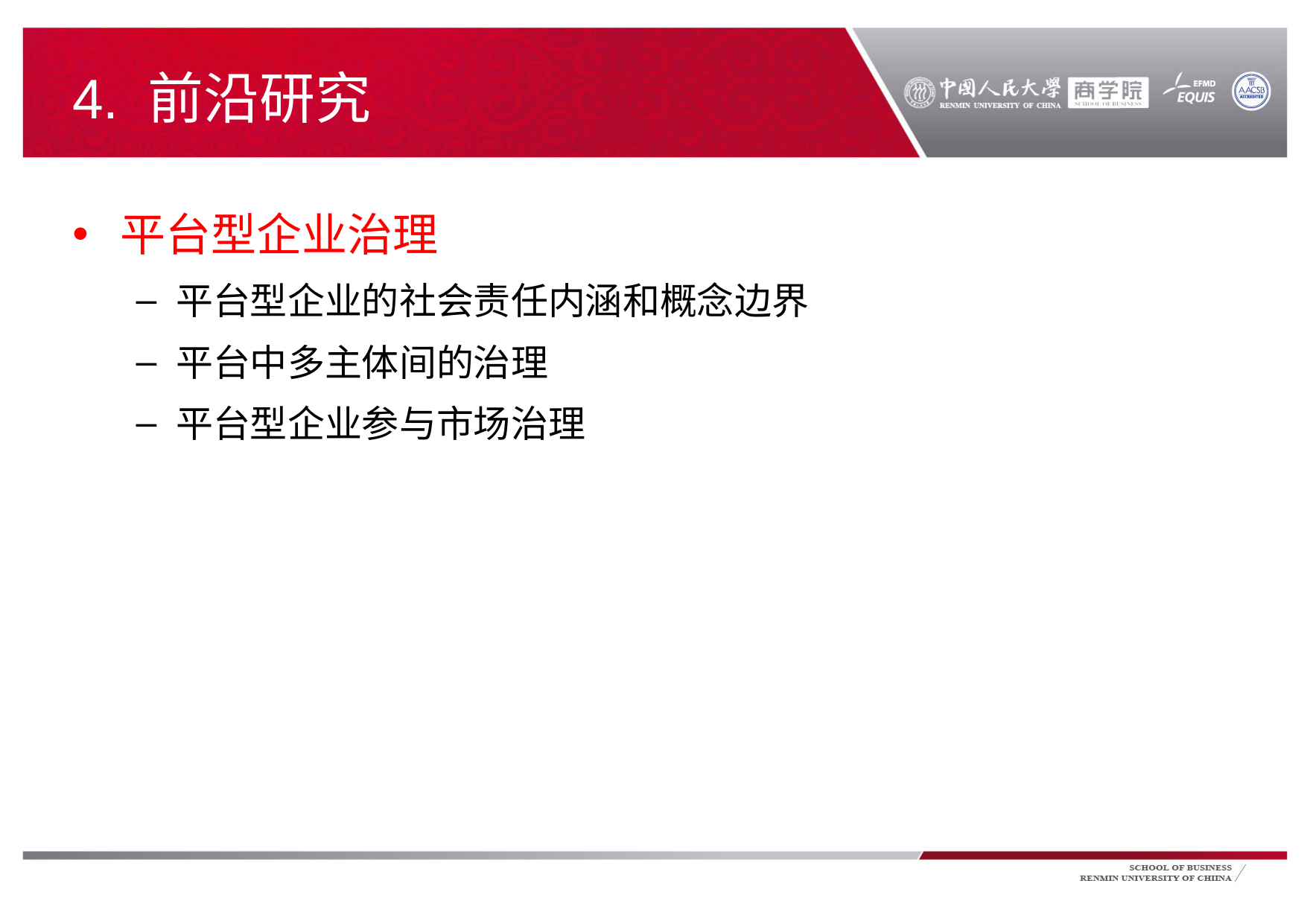

# 4. 前沿研究
平台型企业治理
平台型企业的社会责任内涵和概念边界
平台中多主体间的治理
平台型企业参与市场治理